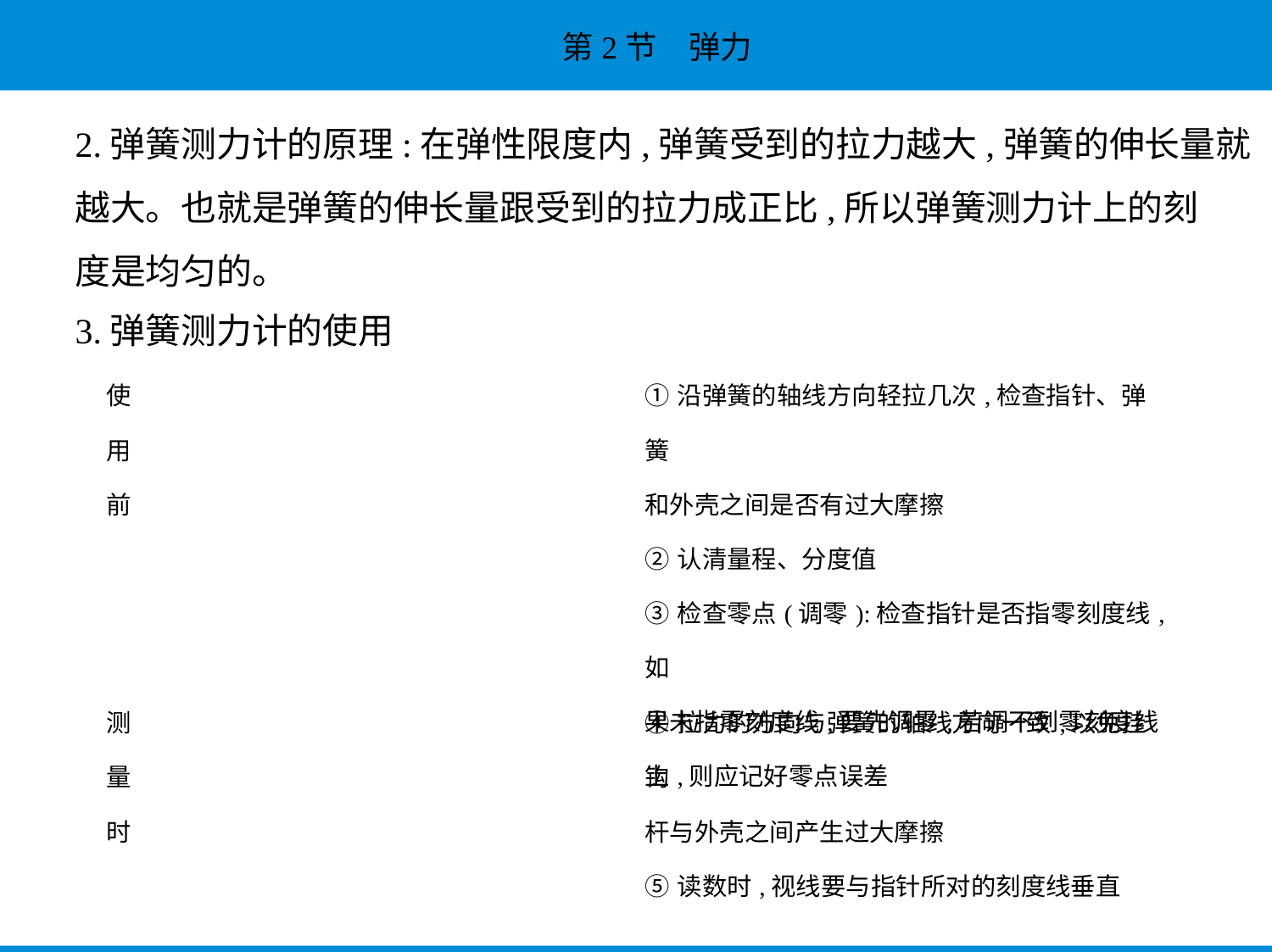

2.弹簧测力计的原理:在弹性限度内,弹簧受到的拉力越大,弹簧的伸长量就
越大。也就是弹簧的伸长量跟受到的拉力成正比,所以弹簧测力计上的刻
度是均匀的。
3.弹簧测力计的使用
| 使 用 前 | ①沿弹簧的轴线方向轻拉几次,检查指针、弹簧 和外壳之间是否有过大摩擦 ②认清量程、分度值 ③检查零点(调零):检查指针是否指零刻度线,如 果未指零刻度线,要先调零;若调不到零刻度线 上,则应记好零点误差 |
| --- | --- |
| 测 量 时 | ④拉力的方向与弹簧的轴线方向一致,以免挂钩 杆与外壳之间产生过大摩擦 ⑤读数时,视线要与指针所对的刻度线垂直 |